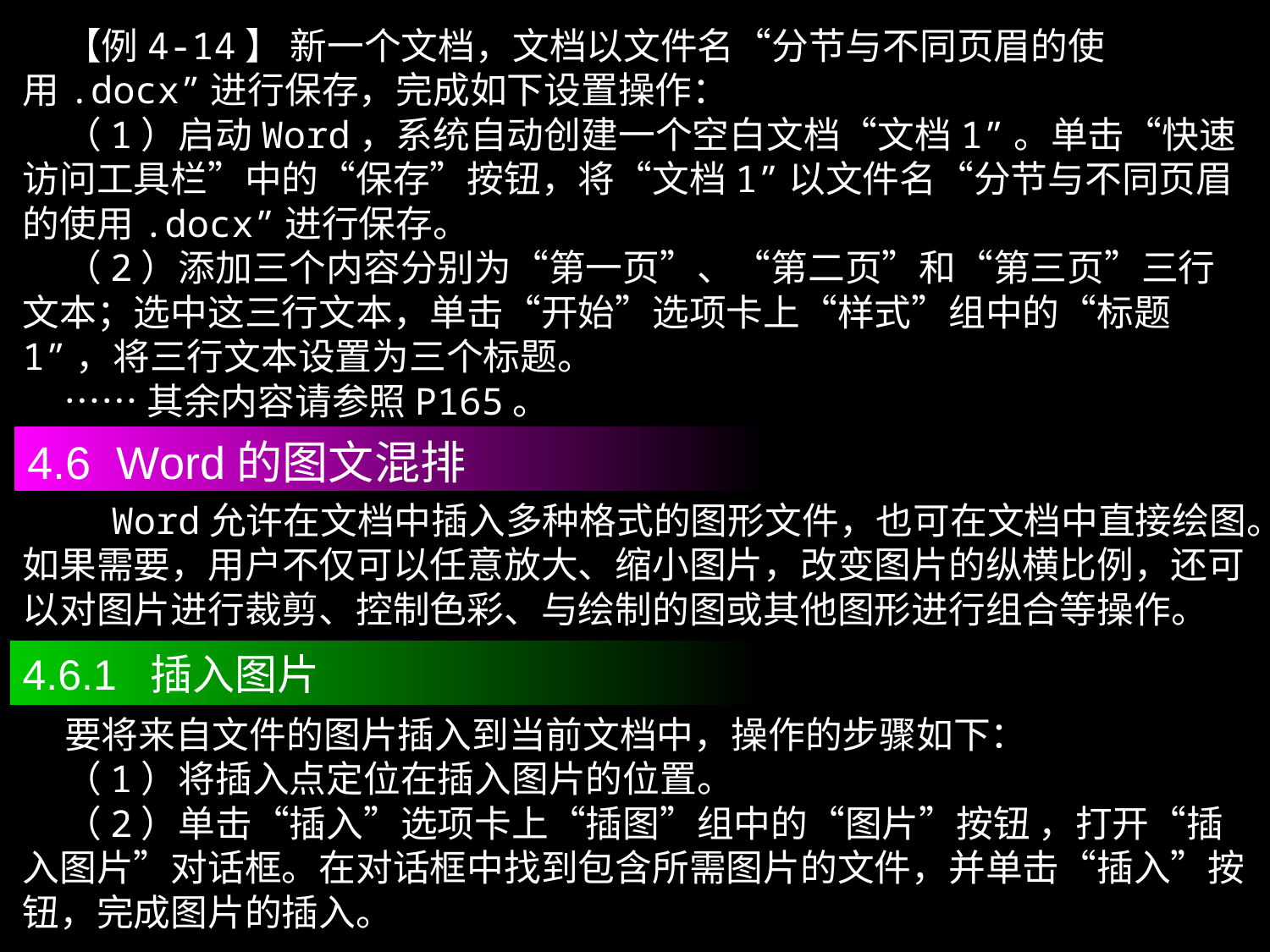

【例4-14】 新一个文档，文档以文件名“分节与不同页眉的使用.docx”进行保存，完成如下设置操作：
    （1）启动Word，系统自动创建一个空白文档“文档1”。单击“快速访问工具栏”中的“保存”按钮，将“文档1”以文件名“分节与不同页眉的使用.docx”进行保存。
    （2）添加三个内容分别为“第一页”、“第二页”和“第三页”三行文本；选中这三行文本，单击“开始”选项卡上“样式”组中的“标题1”，将三行文本设置为三个标题。
     ……其余内容请参照P165。
4.6  Word的图文混排
    Word允许在文档中插入多种格式的图形文件，也可在文档中直接绘图。如果需要，用户不仅可以任意放大、缩小图片，改变图片的纵横比例，还可以对图片进行裁剪、控制色彩、与绘制的图或其他图形进行组合等操作。
4.6.1  插入图片
    要将来自文件的图片插入到当前文档中，操作的步骤如下：
    （1）将插入点定位在插入图片的位置。
    （2）单击“插入”选项卡上“插图”组中的“图片”按钮 ，打开“插入图片”对话框。在对话框中找到包含所需图片的文件，并单击“插入”按钮，完成图片的插入。